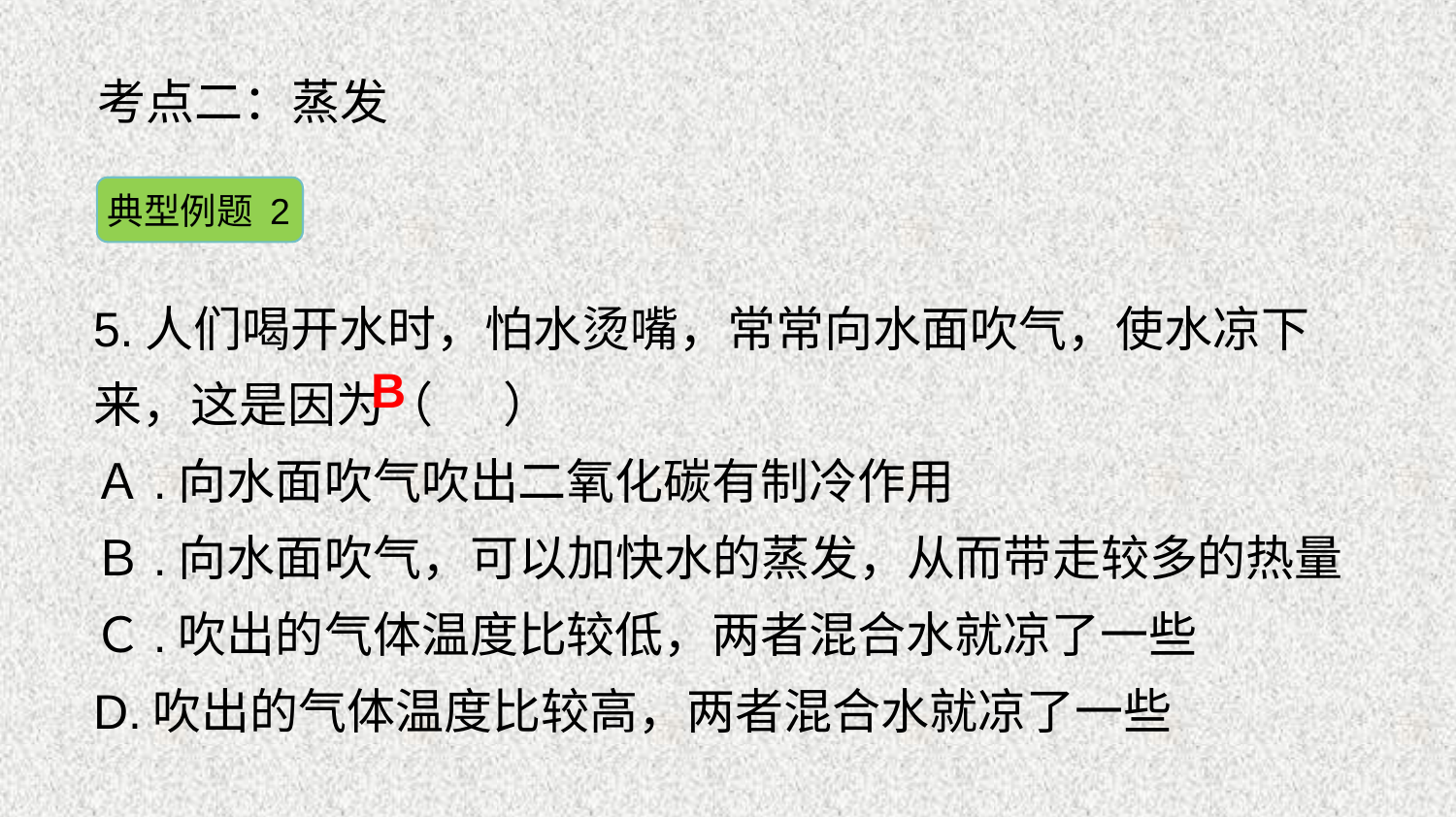

考点二：蒸发
典型例题 2
5.人们喝开水时，怕水烫嘴，常常向水面吹气，使水凉下来，这是因为（　  ）
Ａ.向水面吹气吹出二氧化碳有制冷作用
Ｂ.向水面吹气，可以加快水的蒸发，从而带走较多的热量
Ｃ.吹出的气体温度比较低，两者混合水就凉了一些
D.吹出的气体温度比较高，两者混合水就凉了一些
B